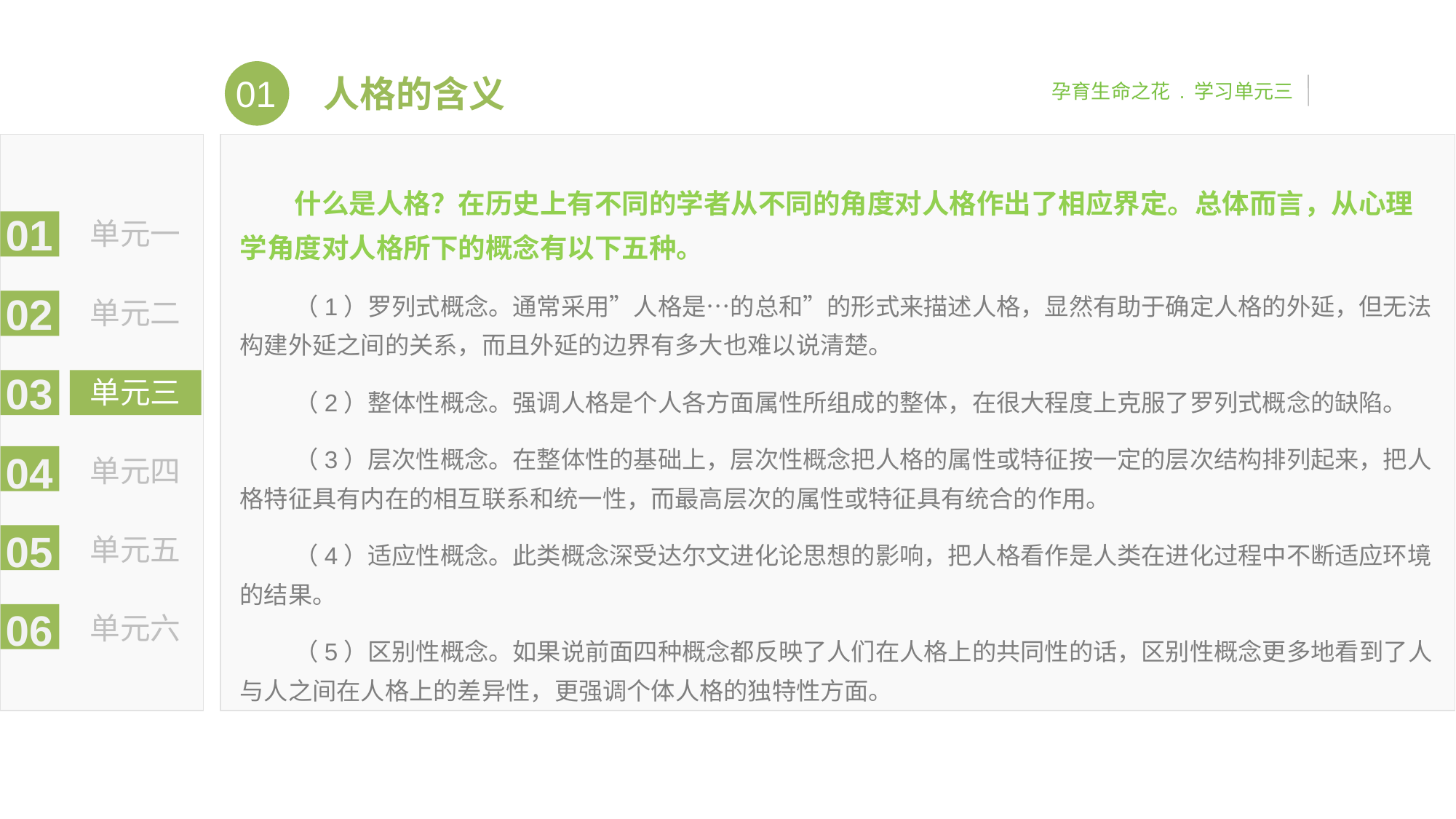

01
孕育生命之花 . 学习单元三
人格的含义

01
单元一

02
单元二

03
单元三

04

单元四
05

单元五
06

单元六

什么是人格？在历史上有不同的学者从不同的角度对人格作出了相应界定。总体而言，从心理学角度对人格所下的概念有以下五种。
（1）罗列式概念。通常采用”人格是…的总和”的形式来描述人格，显然有助于确定人格的外延，但无法构建外延之间的关系，而且外延的边界有多大也难以说清楚。
（2）整体性概念。强调人格是个人各方面属性所组成的整体，在很大程度上克服了罗列式概念的缺陷。
（3）层次性概念。在整体性的基础上，层次性概念把人格的属性或特征按一定的层次结构排列起来，把人格特征具有内在的相互联系和统一性，而最高层次的属性或特征具有统合的作用。
（4）适应性概念。此类概念深受达尔文进化论思想的影响，把人格看作是人类在进化过程中不断适应环境的结果。
（5）区别性概念。如果说前面四种概念都反映了人们在人格上的共同性的话，区别性概念更多地看到了人与人之间在人格上的差异性，更强调个体人格的独特性方面。